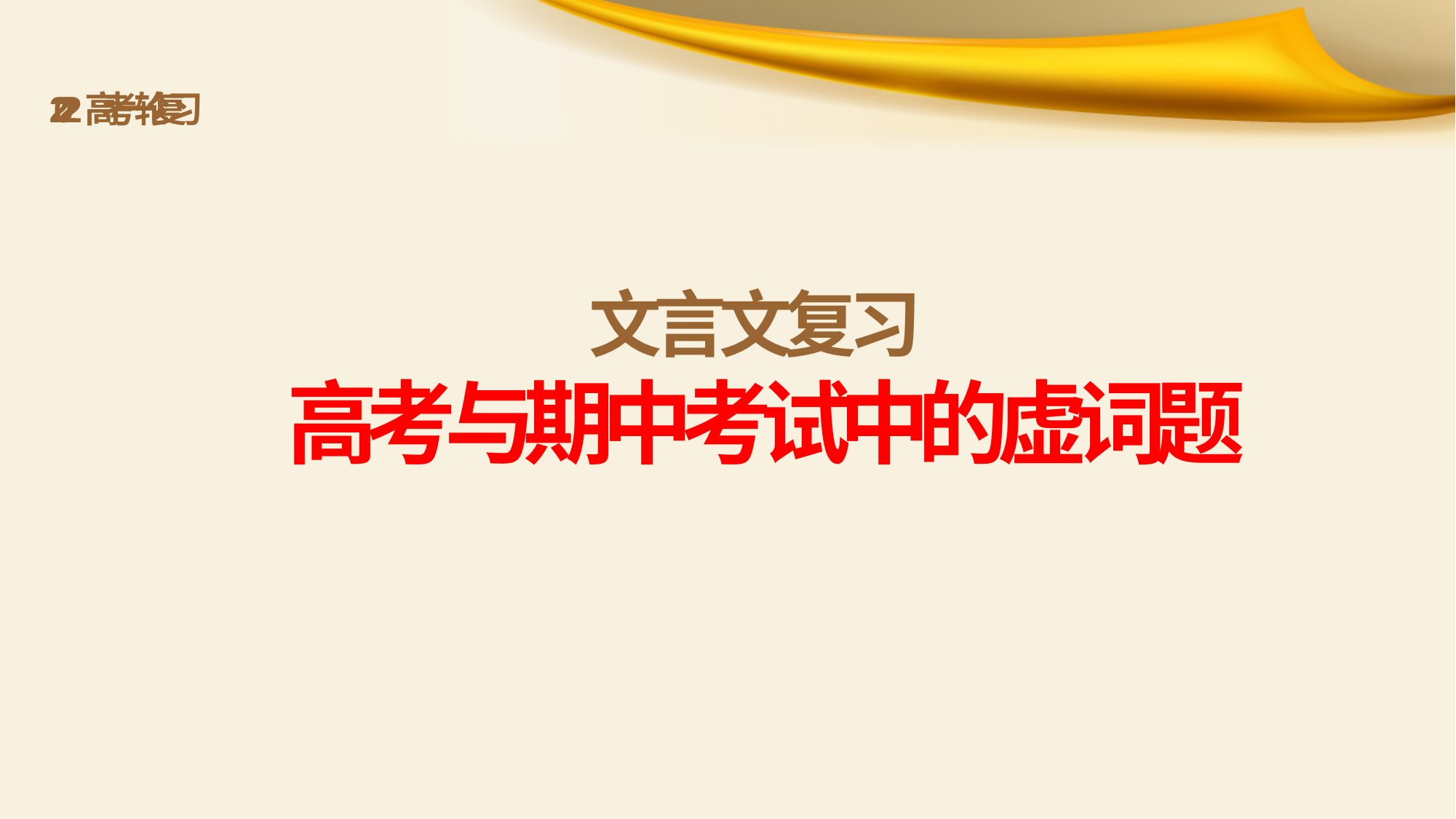

2  0  2  2   高  考  一  轮  复  习
文 言 文 复 习
高考与期中考试中的虚词题